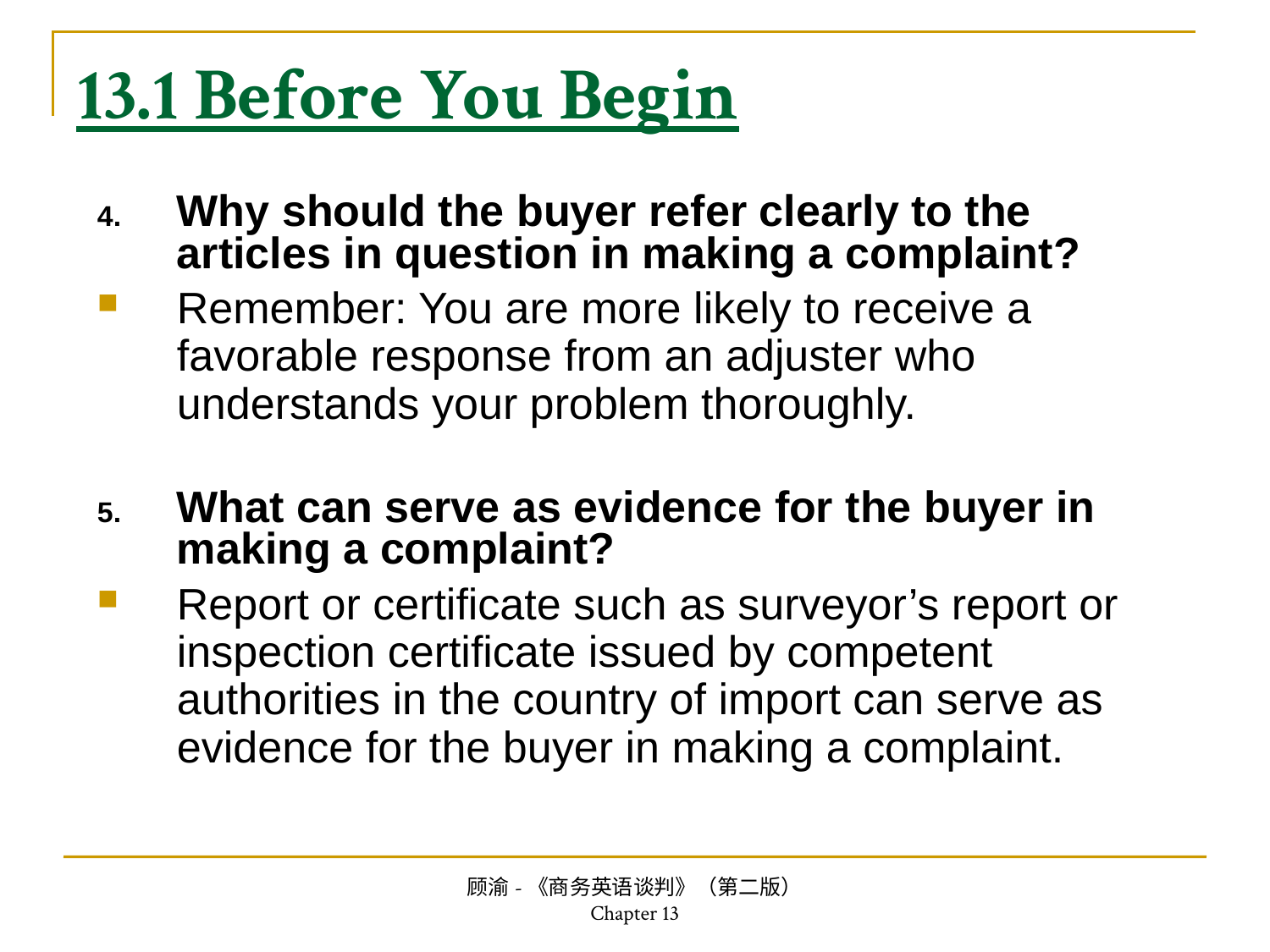

# 13.1 Before You Begin
Why should the buyer refer clearly to the articles in question in making a complaint?
Remember: You are more likely to receive a favorable response from an adjuster who understands your problem thoroughly.

What can serve as evidence for the buyer in making a complaint?
Report or certificate such as surveyor’s report or inspection certificate issued by competent authorities in the country of import can serve as evidence for the buyer in making a complaint.

8
顾渝-《商务英语谈判》（第二版） Chapter 13